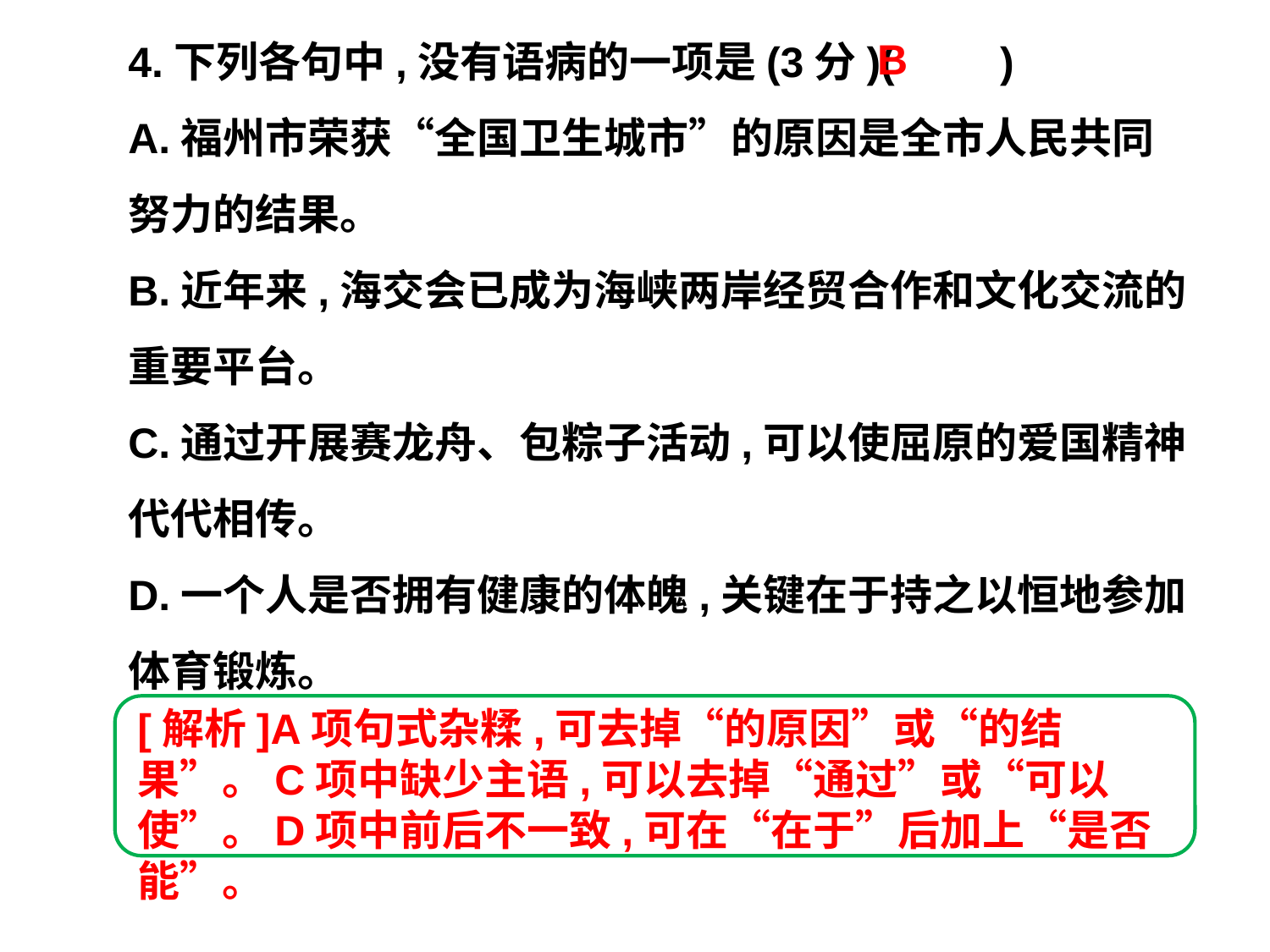

4.下列各句中,没有语病的一项是(3分)(　　)
A.福州市荣获“全国卫生城市”的原因是全市人民共同
努力的结果。
B.近年来,海交会已成为海峡两岸经贸合作和文化交流的
重要平台。
C.通过开展赛龙舟、包粽子活动,可以使屈原的爱国精神
代代相传。
D.一个人是否拥有健康的体魄,关键在于持之以恒地参加
体育锻炼。
B

[解析]A项句式杂糅,可去掉“的原因”或“的结果”。C项中缺少主语,可以去掉“通过”或“可以使”。D项中前后不一致,可在“在于”后加上“是否能”。